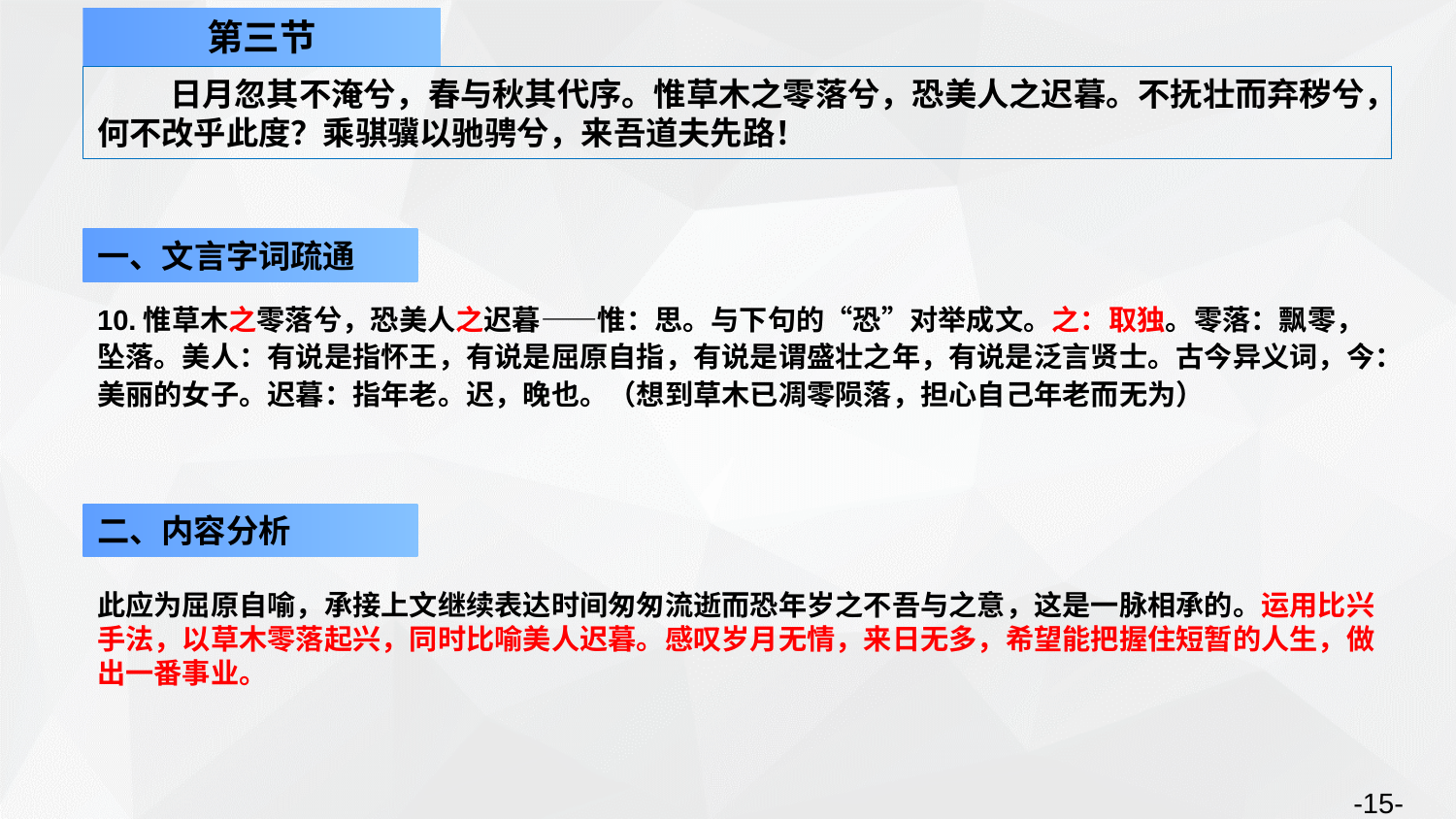

第三节
日月忽其不淹兮，春与秋其代序。惟草木之零落兮，恐美人之迟暮。不抚壮而弃秽兮，何不改乎此度？乘骐骥以驰骋兮，来吾道夫先路！
一、文言字词疏通
10.惟草木之零落兮，恐美人之迟暮——惟：思。与下句的“恐”对举成文。之：取独。零落：飘零，坠落。美人：有说是指怀王，有说是屈原自指，有说是谓盛壮之年，有说是泛言贤士。古今异义词，今：美丽的女子。迟暮：指年老。迟，晚也。（想到草木已凋零陨落，担心自己年老而无为）
二、内容分析
此应为屈原自喻，承接上文继续表达时间匆匆流逝而恐年岁之不吾与之意，这是一脉相承的。运用比兴手法，以草木零落起兴，同时比喻美人迟暮。感叹岁月无情，来日无多，希望能把握住短暂的人生，做出一番事业。

-15-